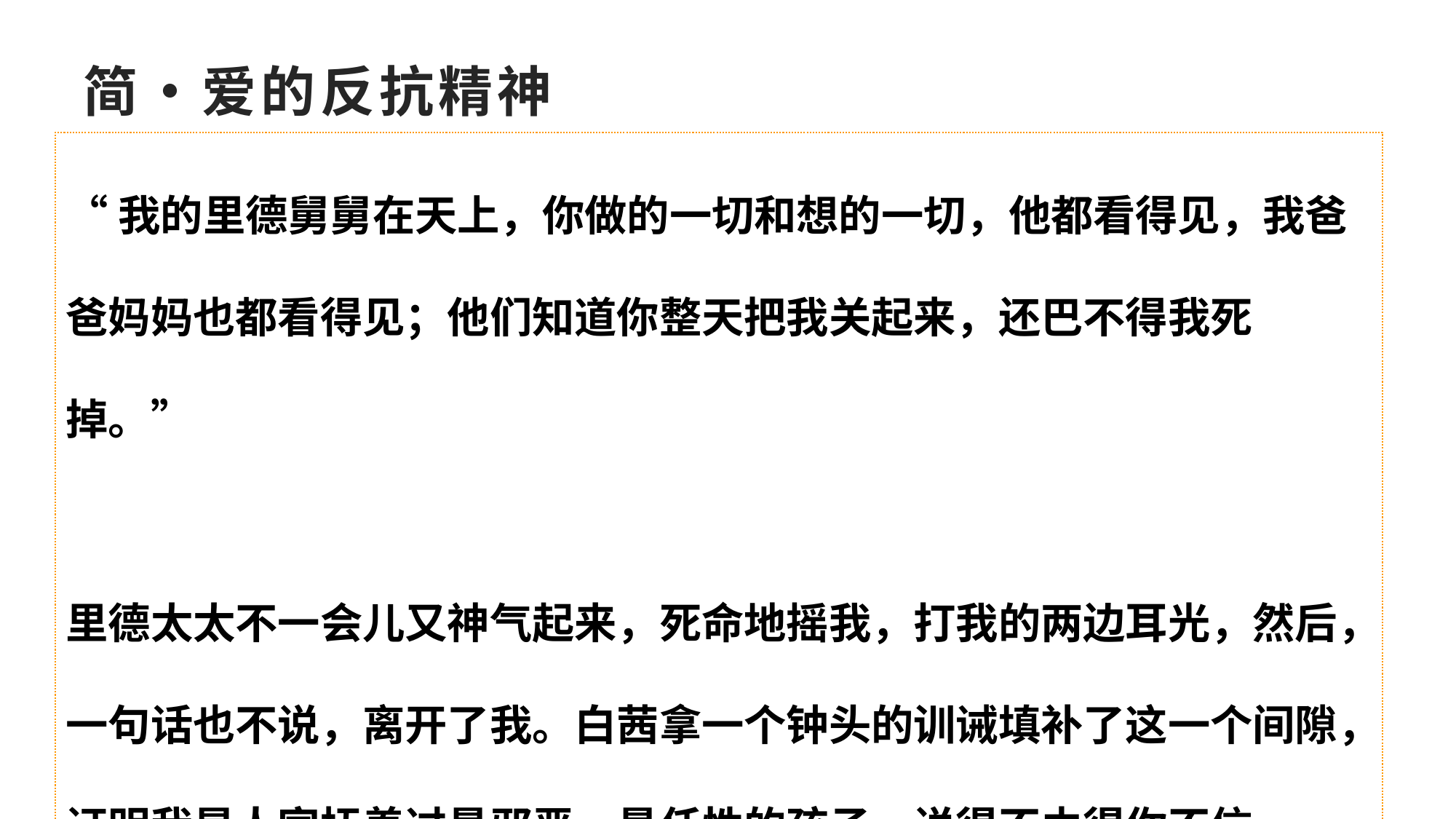

# 简•爱的反抗精神
“我的里德舅舅在天上，你做的一切和想的一切，他都看得见，我爸爸妈妈也都看得见；他们知道你整天把我关起来，还巴不得我死掉。”
里德太太不一会儿又神气起来，死命地摇我，打我的两边耳光，然后，一句话也不说，离开了我。白茜拿一个钟头的训诫填补了这一个间隙，证明我是人家抚养过最邪恶、最任性的孩子，说得不由得你不信。